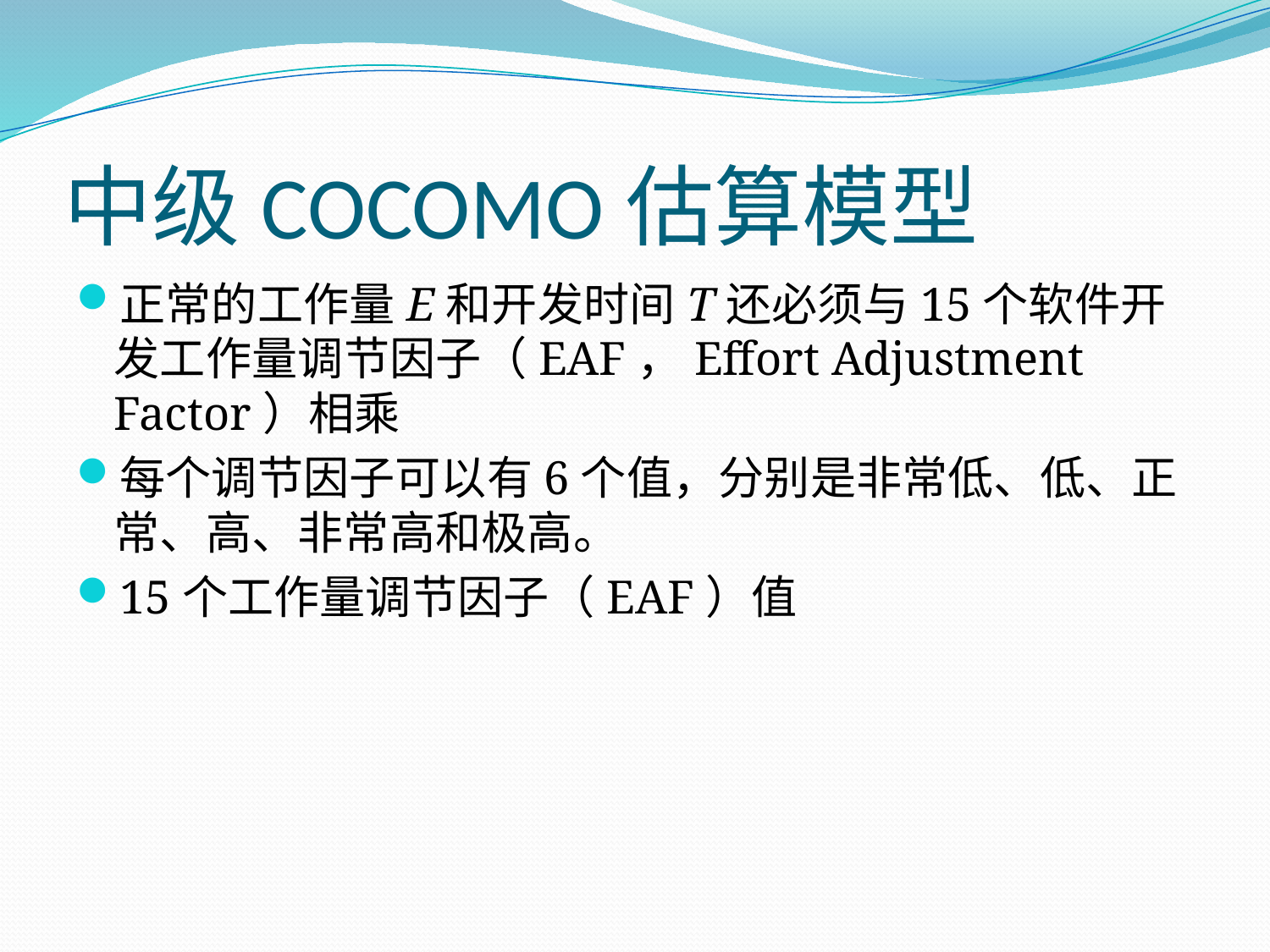

# 中级COCOMO估算模型
正常的工作量E和开发时间T还必须与15个软件开发工作量调节因子（EAF，Effort Adjustment Factor）相乘
每个调节因子可以有6个值，分别是非常低、低、正常、高、非常高和极高。
15个工作量调节因子（EAF）值